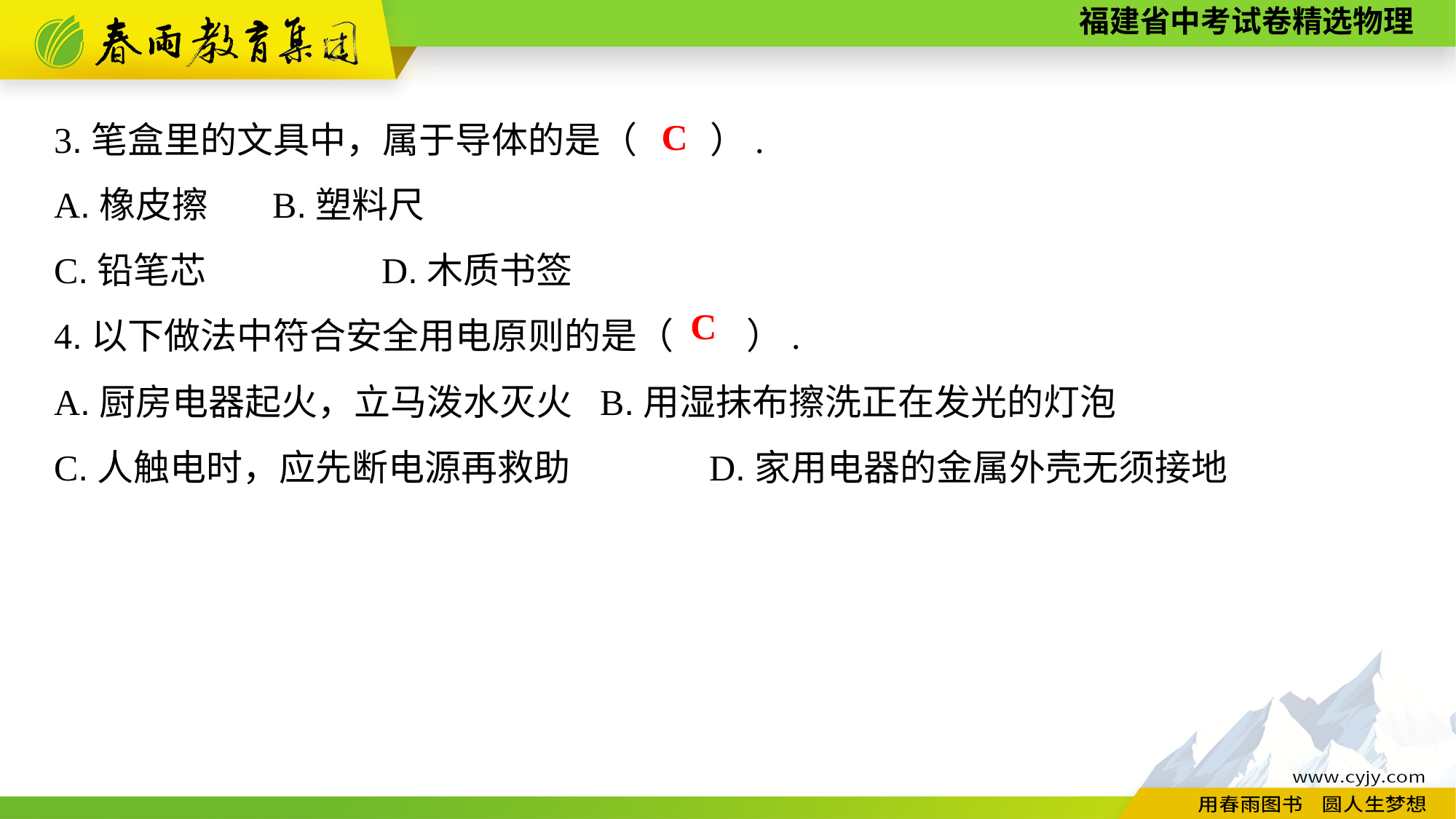

3.笔盒里的文具中，属于导体的是（　　）.
A.橡皮擦	B.塑料尺
C.铅笔芯　　	D.木质书签
4.以下做法中符合安全用电原则的是（　　）.
A.厨房电器起火，立马泼水灭火	B.用湿抹布擦洗正在发光的灯泡
C.人触电时，应先断电源再救助　　	D.家用电器的金属外壳无须接地
C
C